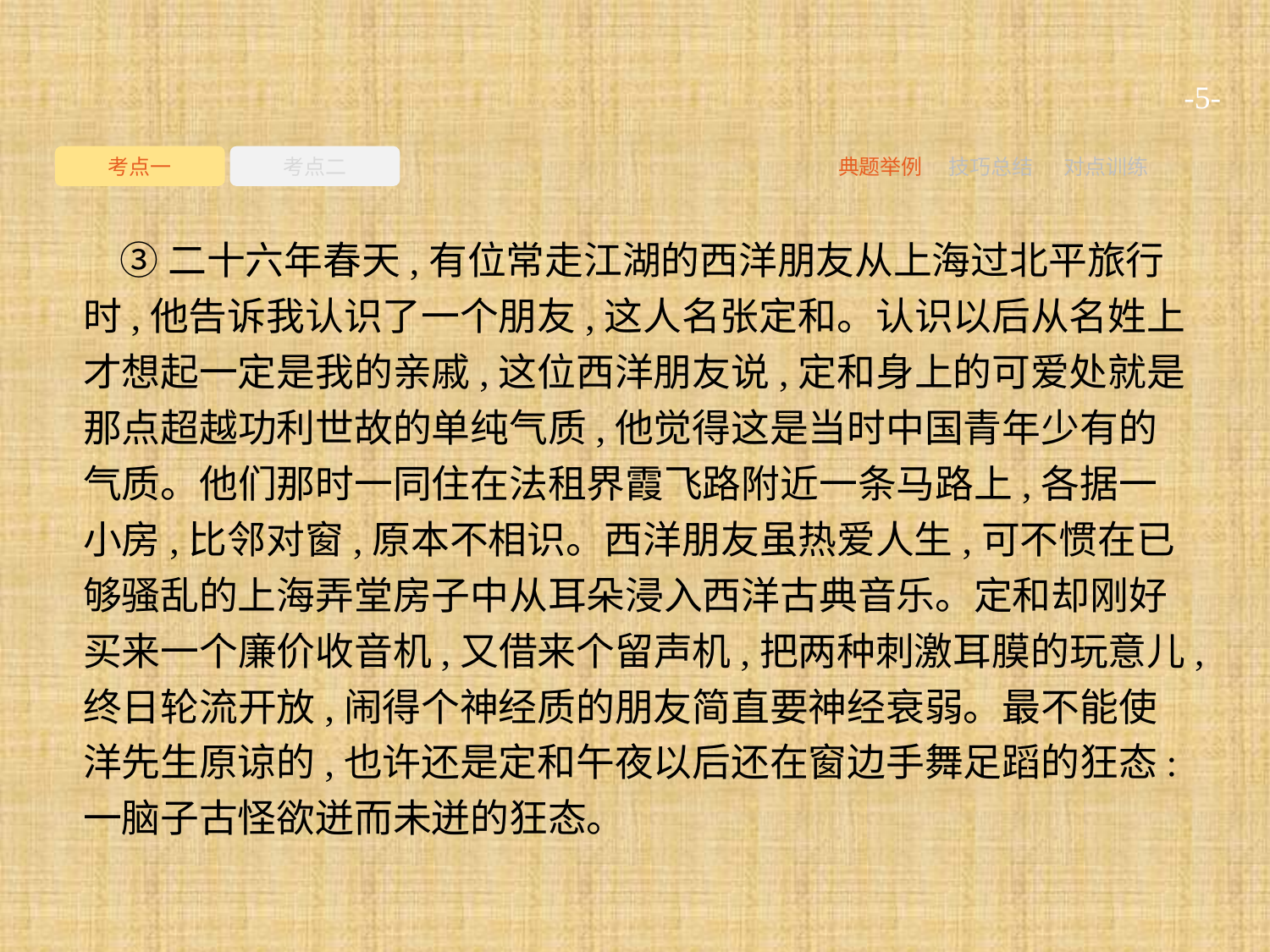

-5-
考点一
考点二
典题举例
技巧总结
对点训练
③二十六年春天,有位常走江湖的西洋朋友从上海过北平旅行时,他告诉我认识了一个朋友,这人名张定和。认识以后从名姓上才想起一定是我的亲戚,这位西洋朋友说,定和身上的可爱处就是那点超越功利世故的单纯气质,他觉得这是当时中国青年少有的气质。他们那时一同住在法租界霞飞路附近一条马路上,各据一小房,比邻对窗,原本不相识。西洋朋友虽热爱人生,可不惯在已够骚乱的上海弄堂房子中从耳朵浸入西洋古典音乐。定和却刚好买来一个廉价收音机,又借来个留声机,把两种刺激耳膜的玩意儿,终日轮流开放,闹得个神经质的朋友简直要神经衰弱。最不能使洋先生原谅的,也许还是定和午夜以后还在窗边手舞足蹈的狂态:一脑子古怪欲迸而未迸的狂态。